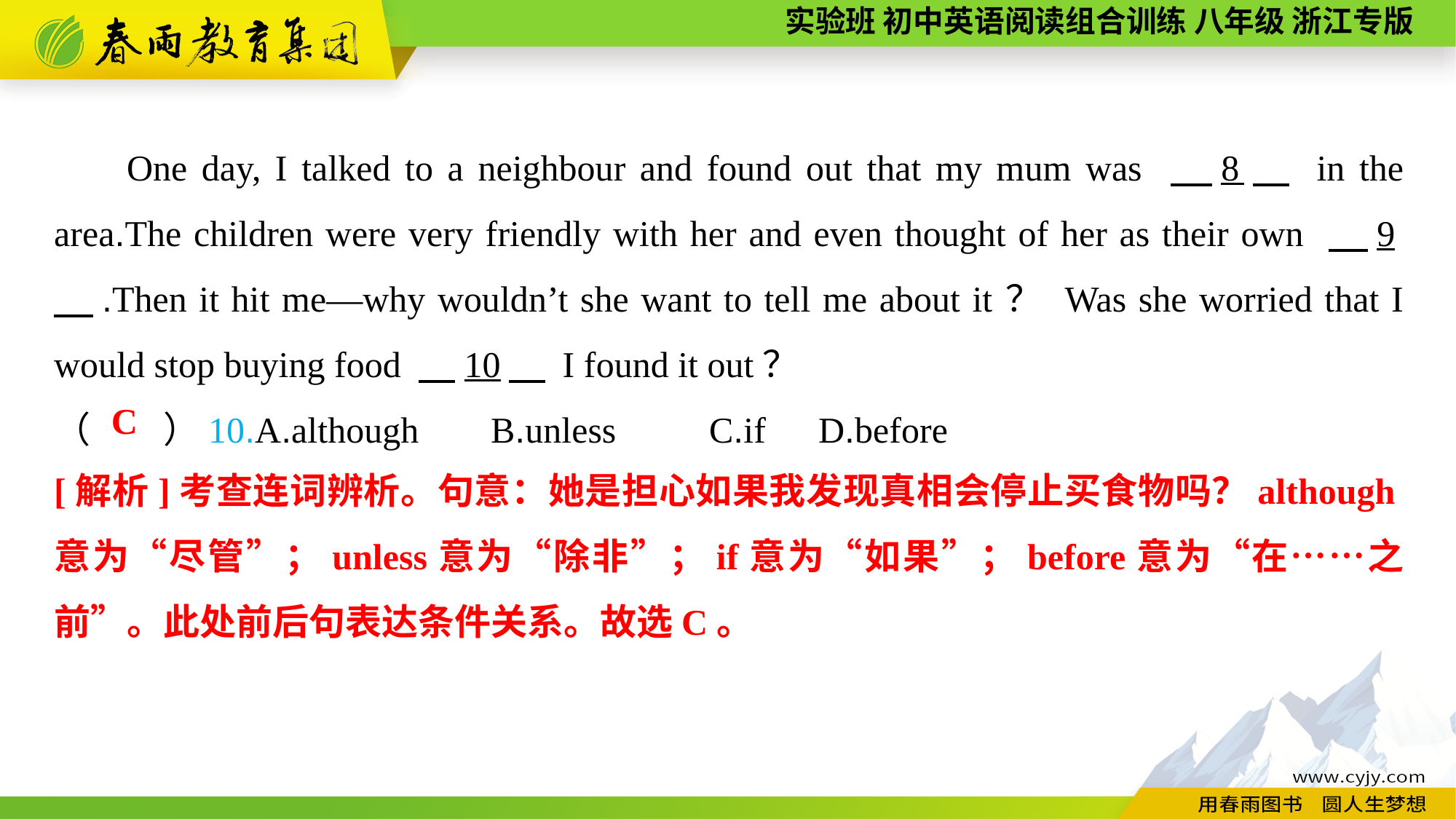

One day, I talked to a neighbour and found out that my mum was 　8　 in the area.The children were very friendly with her and even thought of her as their own 　9　.Then it hit me—why wouldn’t she want to tell me about it？ Was she worried that I would stop buying food 　10　 I found it out？
（　　）10.A.although	B.unless	C.if	D.before
C
[解析]考查连词辨析。句意：她是担心如果我发现真相会停止买食物吗？although意为“尽管”；unless意为“除非”；if意为“如果”；before意为“在……之前”。此处前后句表达条件关系。故选C。